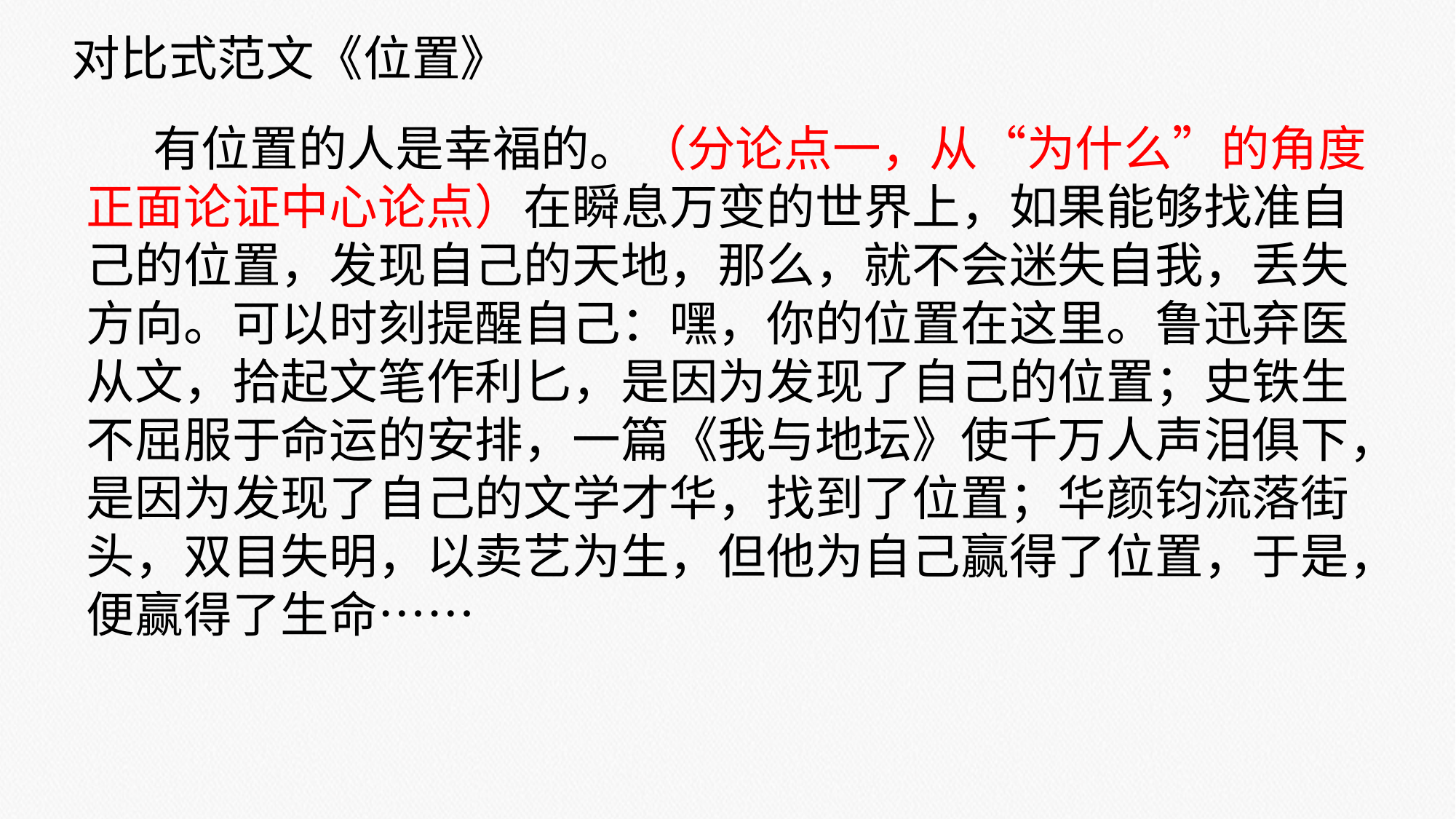

对比式范文《位置》
     有位置的人是幸福的。（分论点一，从“为什么”的角度正面论证中心论点）在瞬息万变的世界上，如果能够找准自己的位置，发现自己的天地，那么，就不会迷失自我，丢失方向。可以时刻提醒自己：嘿，你的位置在这里。鲁迅弃医从文，拾起文笔作利匕，是因为发现了自己的位置；史铁生不屈服于命运的安排，一篇《我与地坛》使千万人声泪俱下，是因为发现了自己的文学才华，找到了位置；华颜钧流落街头，双目失明，以卖艺为生，但他为自己赢得了位置，于是，便赢得了生命……